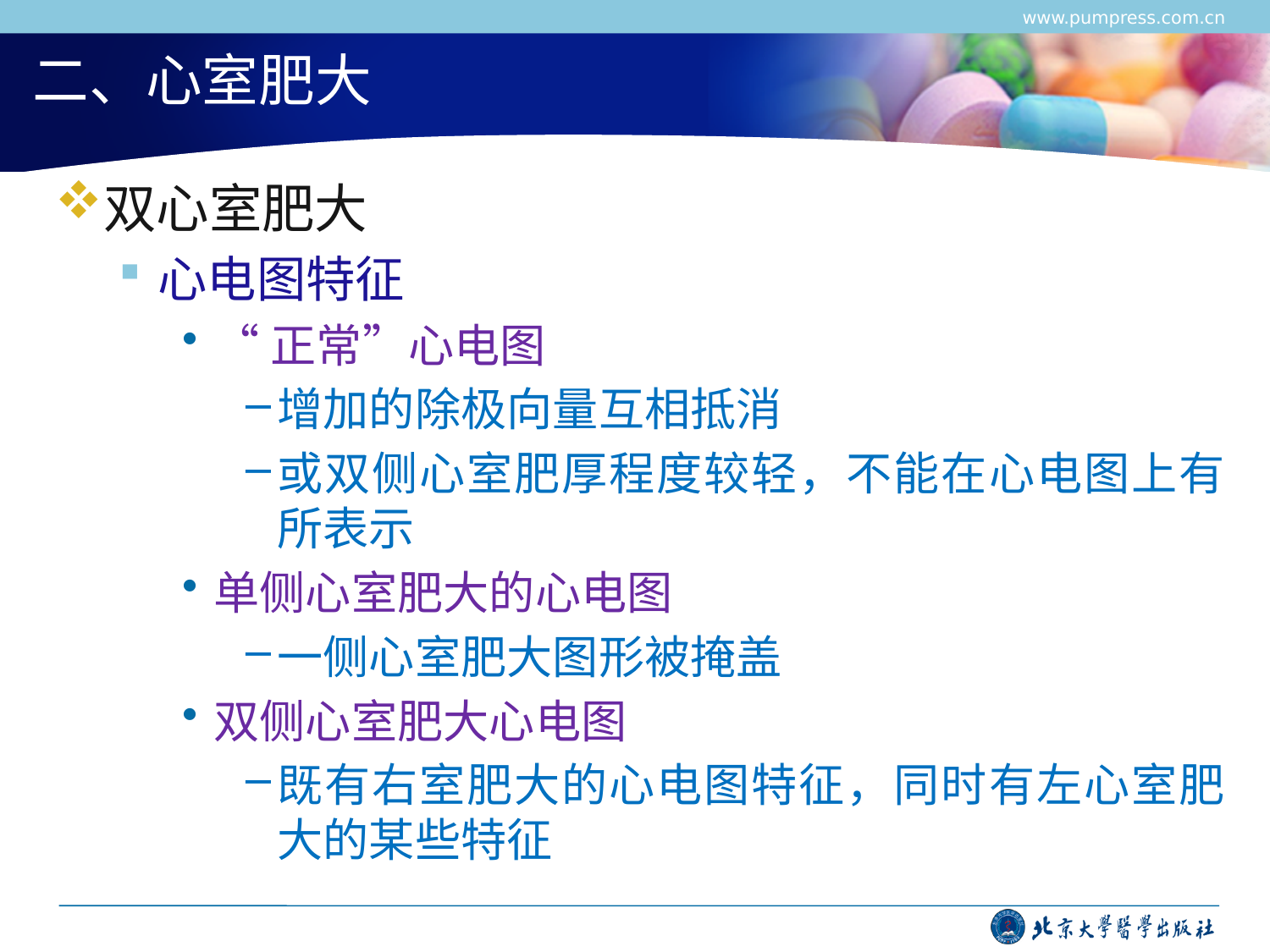

www.pumpress.com.cn
# 二、心室肥大
双心室肥大
心电图特征
“正常”心电图
增加的除极向量互相抵消
或双侧心室肥厚程度较轻，不能在心电图上有所表示
单侧心室肥大的心电图
一侧心室肥大图形被掩盖
双侧心室肥大心电图
既有右室肥大的心电图特征，同时有左心室肥大的某些特征